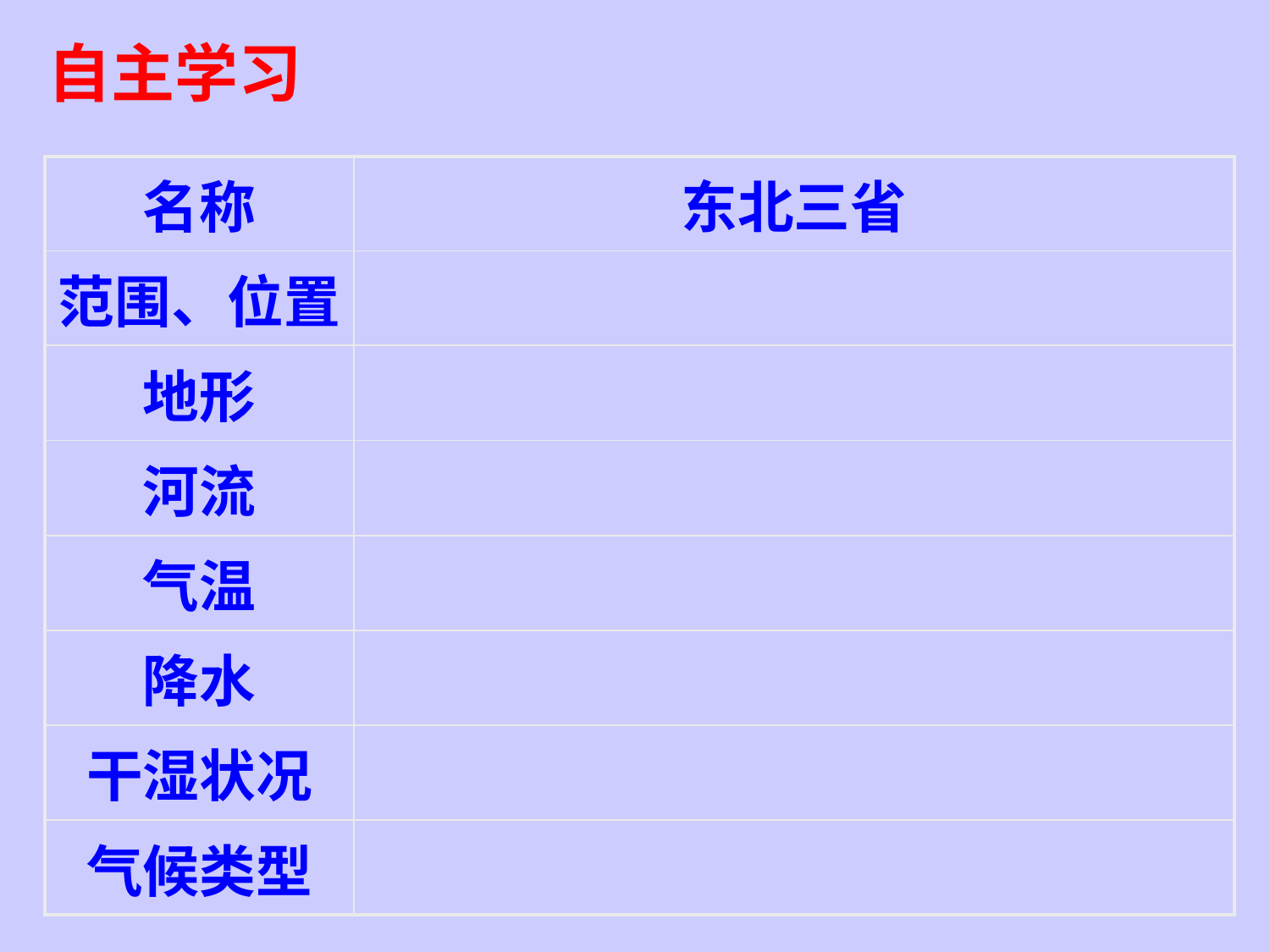

自主学习

| 名称 | 东北三省 |
| --- | --- |
| 范围、位置 |  |
| 地形 |  |
| 河流 |  |
| 气温 |  |
| 降水 |  |
| 干湿状况 |  |
| 气候类型 |  |